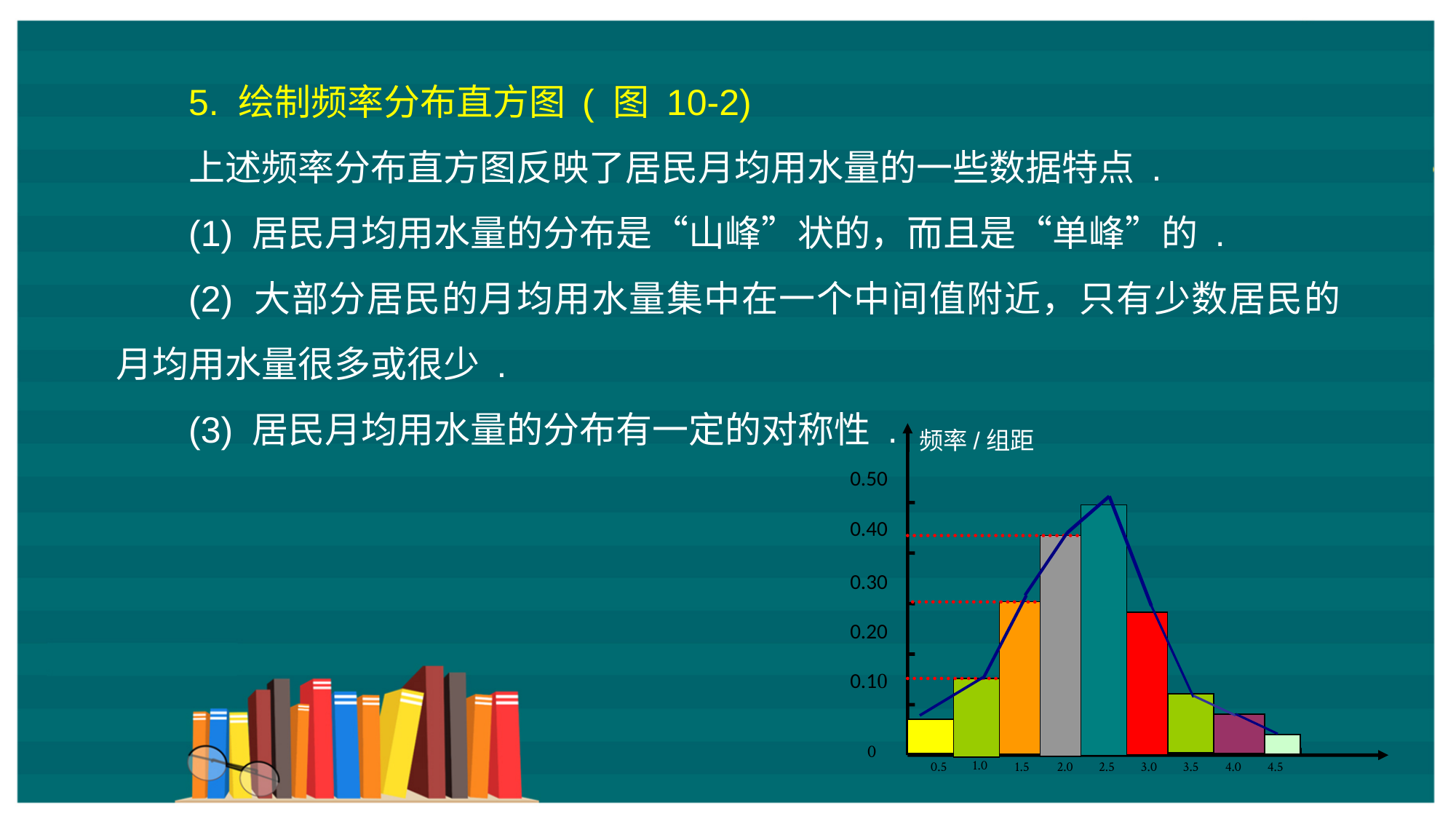

5. 绘制频率分布直方图 ( 图 10-2)
上述频率分布直方图反映了居民月均用水量的一些数据特点 .
(1) 居民月均用水量的分布是“山峰”状的，而且是“单峰”的 .
(2) 大部分居民的月均用水量集中在一个中间值附近，只有少数居民的月均用水量很多或很少 .
(3) 居民月均用水量的分布有一定的对称性 .

频率/组距

0

1.0
0.5
1.5
2.0
2.5
3.0
3.5
4.0
4.5
0.50
0.40
0.30
0.20
0.10